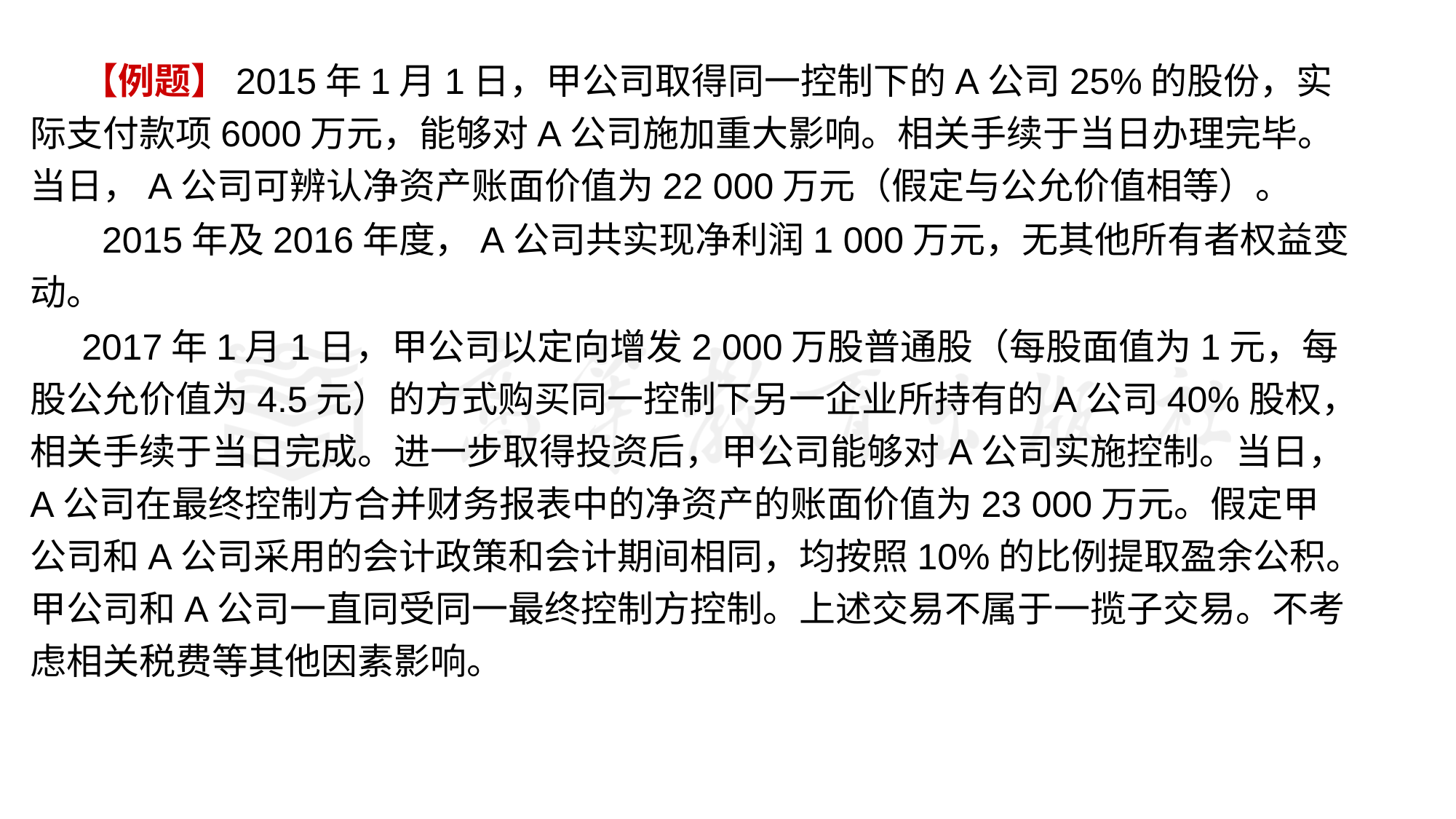

【例题】2015年1月1日，甲公司取得同一控制下的A公司25%的股份，实际支付款项6000万元，能够对A公司施加重大影响。相关手续于当日办理完毕。当日，A公司可辨认净资产账面价值为22 000万元（假定与公允价值相等）。
  2015年及2016年度，A公司共实现净利润1 000万元，无其他所有者权益变动。
2017年1月1日，甲公司以定向增发2 000万股普通股（每股面值为1元，每股公允价值为4.5元）的方式购买同一控制下另一企业所持有的A公司40%股权，相关手续于当日完成。进一步取得投资后，甲公司能够对A公司实施控制。当日，A公司在最终控制方合并财务报表中的净资产的账面价值为23 000万元。假定甲公司和A公司采用的会计政策和会计期间相同，均按照10%的比例提取盈余公积。甲公司和A公司一直同受同一最终控制方控制。上述交易不属于一揽子交易。不考虑相关税费等其他因素影响。